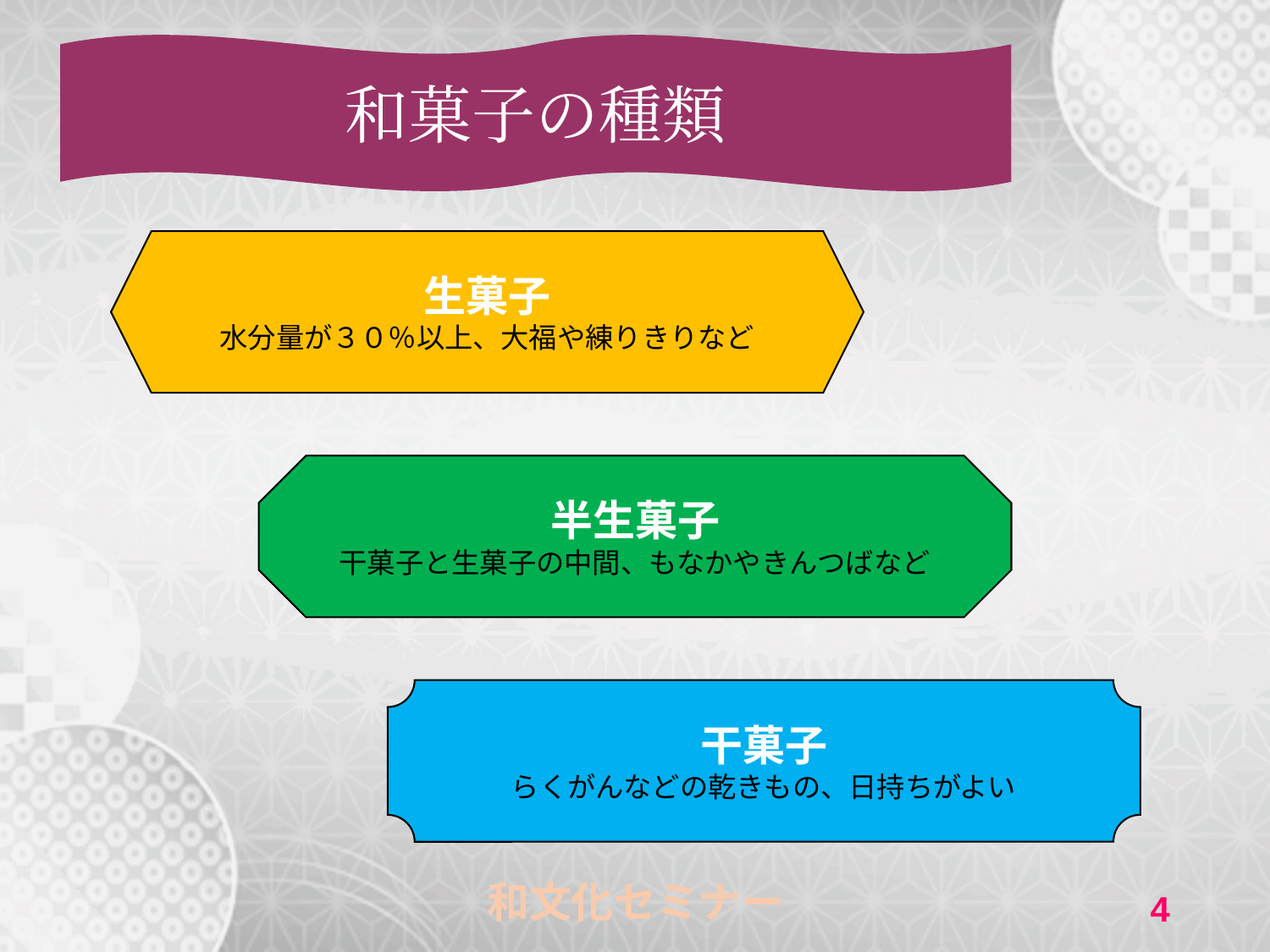

和菓子の種類
生菓子
水分量が３０％以上、大福や練りきりなど
半生菓子
干菓子と生菓子の中間、もなかやきんつばなど
干菓子
らくがんなどの乾きもの、日持ちがよい
4